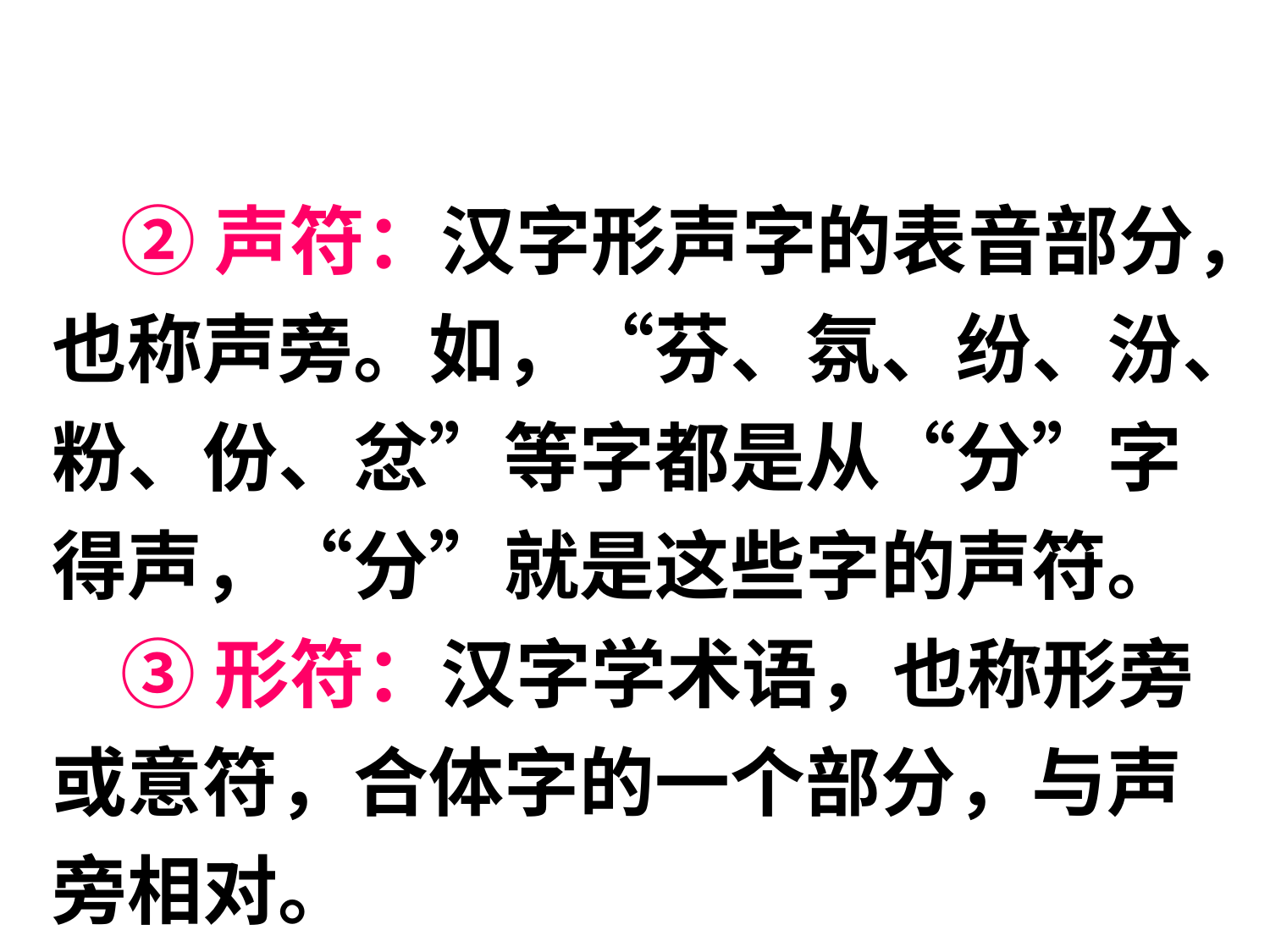

②声符：汉字形声字的表音部分，也称声旁。如，“芬、氛、纷、汾、粉、份、忿”等字都是从“分”字得声，“分”就是这些字的声符。
    ③形符：汉字学术语，也称形旁或意符，合体字的一个部分，与声旁相对。